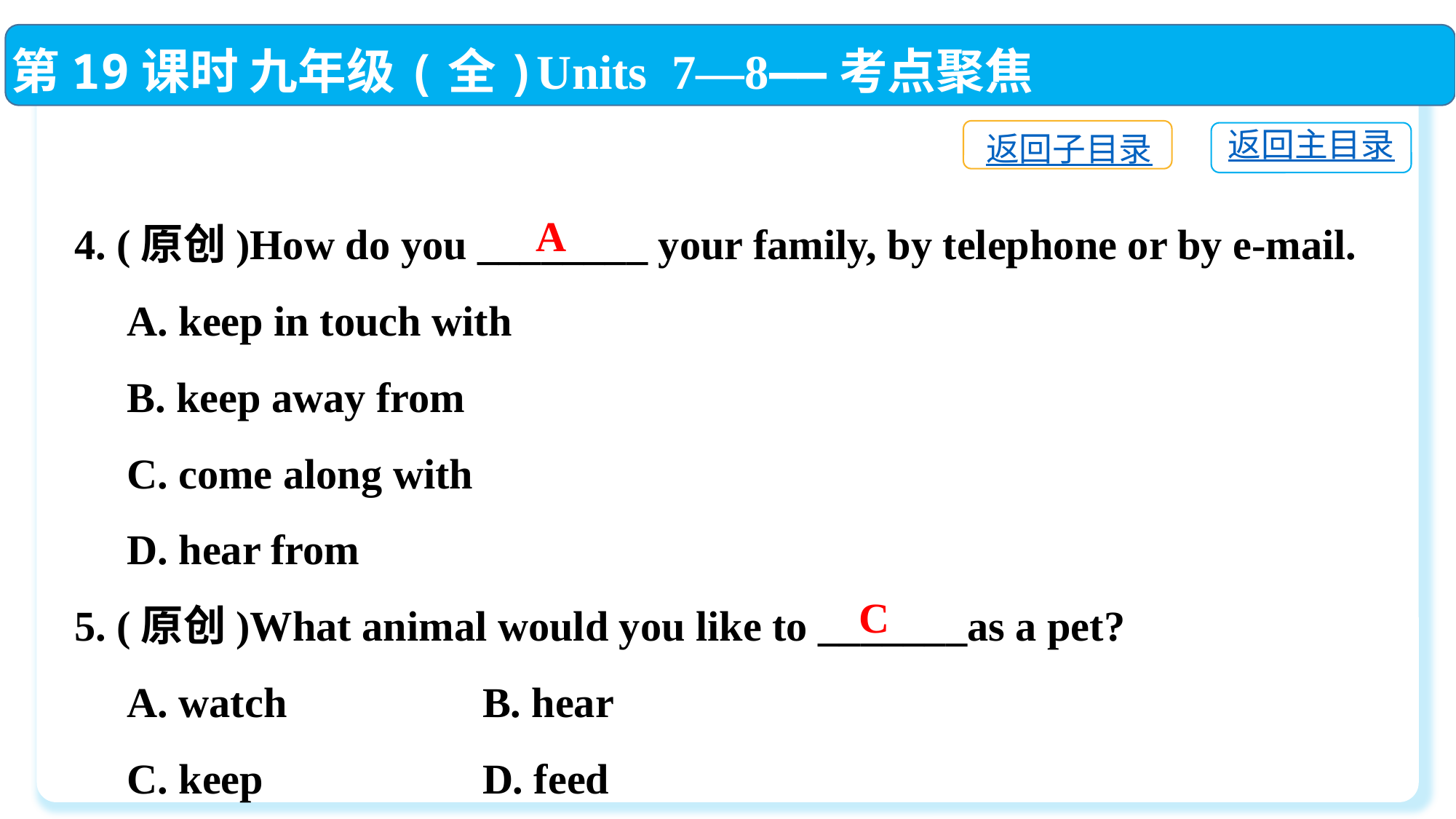

第19课时 九年级(全)Units  7—8——考点聚焦

返回子目录
返回主目录
4. (原创)How do you ________ your family, by telephone or by e-mail.
     A. keep in touch with
     B. keep away from
     C. come along with
     D. hear from
5. (原创)What animal would you like to _______as a pet?
     A. watch	                  B. hear
     C. keep	                  D. feed
A

C